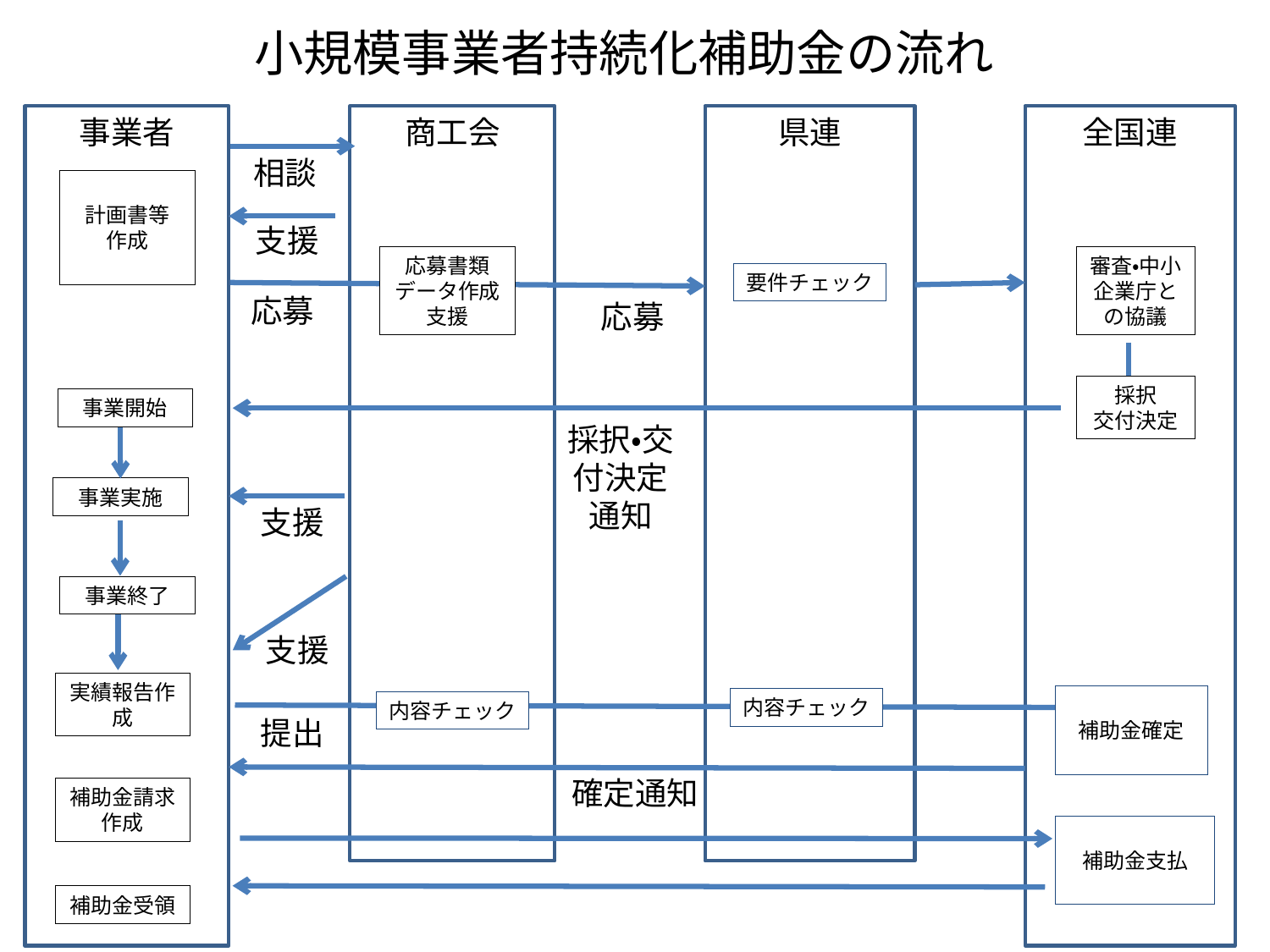

小規模事業者持続化補助金の流れ
事業者
商工会
県連
全国連
相談

計画書等
作成

支援
応募書類データ作成支援
審査・中小企業庁との協議
要件チェック
応募
応募
採択
交付決定
事業開始
採択・交付決定通知
事業実施
支援
事業終了
支援
実績報告作成

補助金確定

内容チェック
内容チェック
提出
確定通知
補助金請求作成

補助金支払

補助金受領